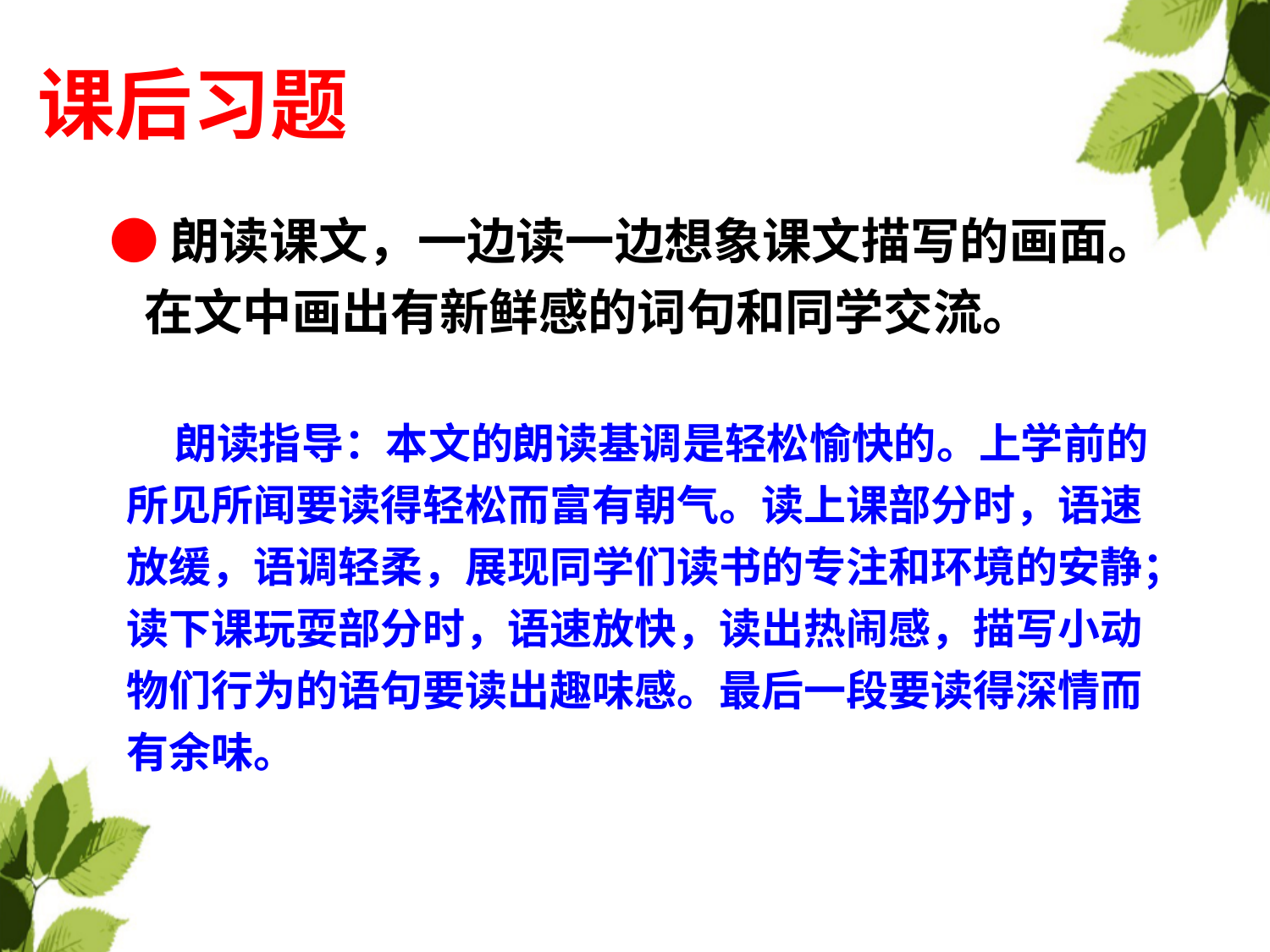

课后习题
●朗读课文，一边读一边想象课文描写的画面。
  在文中画出有新鲜感的词句和同学交流。
    朗读指导：本文的朗读基调是轻松愉快的。上学前的所见所闻要读得轻松而富有朝气。读上课部分时，语速放缓，语调轻柔，展现同学们读书的专注和环境的安静；读下课玩耍部分时，语速放快，读出热闹感，描写小动物们行为的语句要读出趣味感。最后一段要读得深情而有余味。